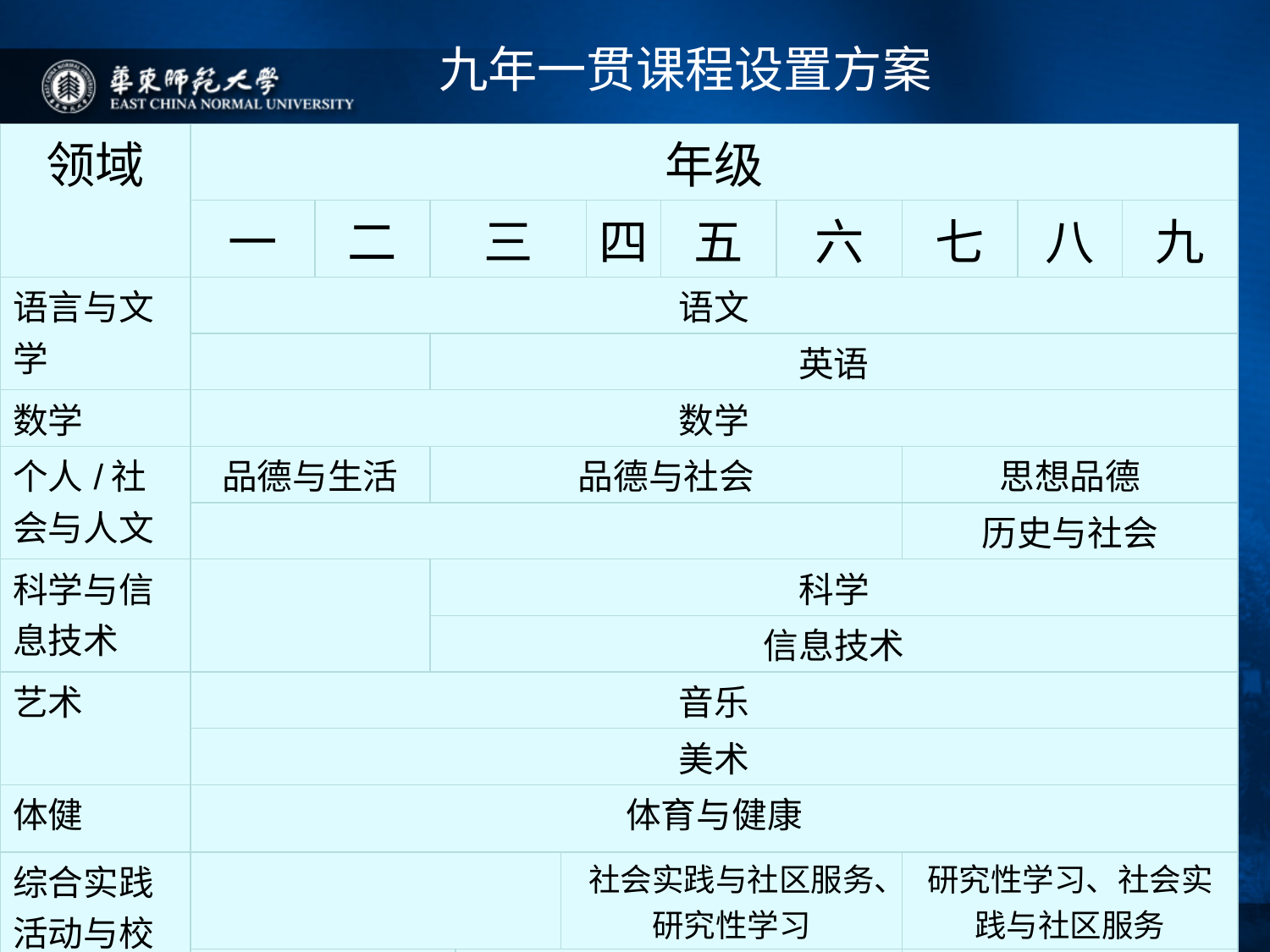

九年一贯课程设置方案
| 领域 | 年级 |  |  |  |  |  |  |  |  |  |  |
| --- | --- | --- | --- | --- | --- | --- | --- | --- | --- | --- | --- |
|  | 一 | 二 | 三 |  |  | 四 | 五 | 六 | 七 | 八 | 九 |
| 语言与文学 | 语文 |  |  |  |  |  |  |  |  |  |  |
|  |  |  | 英语 |  |  |  |  |  |  |  |  |
| 数学 | 数学 |  |  |  |  |  |  |  |  |  |  |
| 个人/社会与人文 | 品德与生活 |  | 品德与社会 |  |  |  |  |  | 思想品德 |  |  |
|  |  |  |  |  |  |  |  |  | 历史与社会 |  |  |
| 科学与信息技术 |  |  | 科学 |  |  |  |  |  |  |  |  |
|  |  |  | 信息技术 |  |  |  |  |  |  |  |  |
| 艺术 | 音乐 |  |  |  |  |  |  |  |  |  |  |
|  | 美术 |  |  |  |  |  |  |  |  |  |  |
| 体健 | 体育与健康 |  |  |  |  |  |  |  |  |  |  |
| 综合实践活动与校本课程 |  |  |  |  | 社会实践与社区服务、研究性学习 |  |  |  | 研究性学习、社会实践与社区服务 |  |  |
|  | 兴趣活动中心 |  |  | 智能拓展/小小俱乐部 |  |  |  |  | 兴趣类选修课（含劳动技术教育） |  |  |